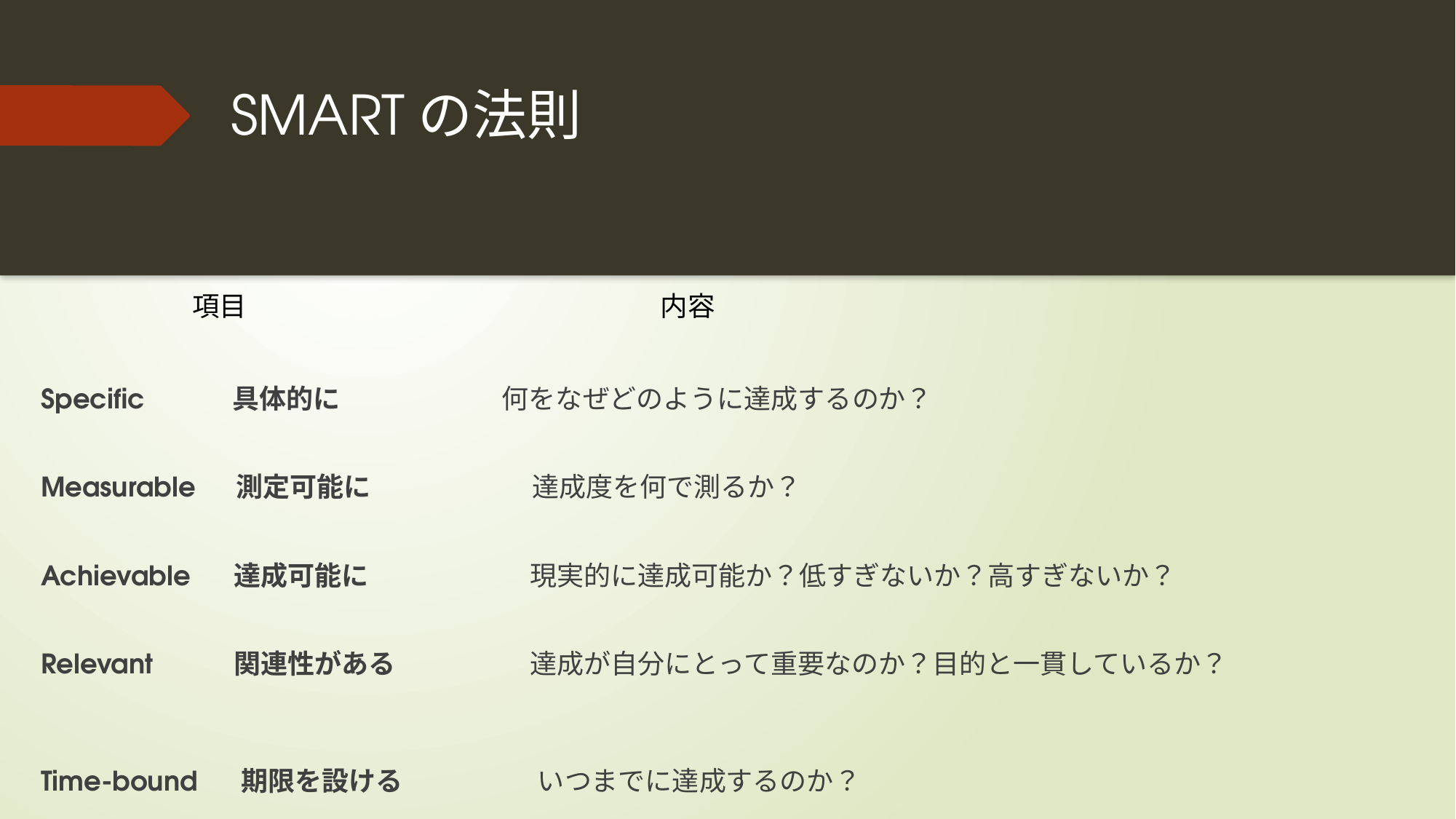

# SMARTの法則

項目
内容
Specific  　　  具体的に                           何をなぜどのように達成するのか？

Measurable 　測定可能に　　　　　　達成度を何で測るか？

Achievable     達成可能に　　　　　　現実的に達成可能か？低すぎないか？高すぎないか？

Relevant          関連性がある　　　　　達成が自分にとって重要なのか？目的と一貫しているか？

Time-bound     期限を設ける　　　　　いつまでに達成するのか？